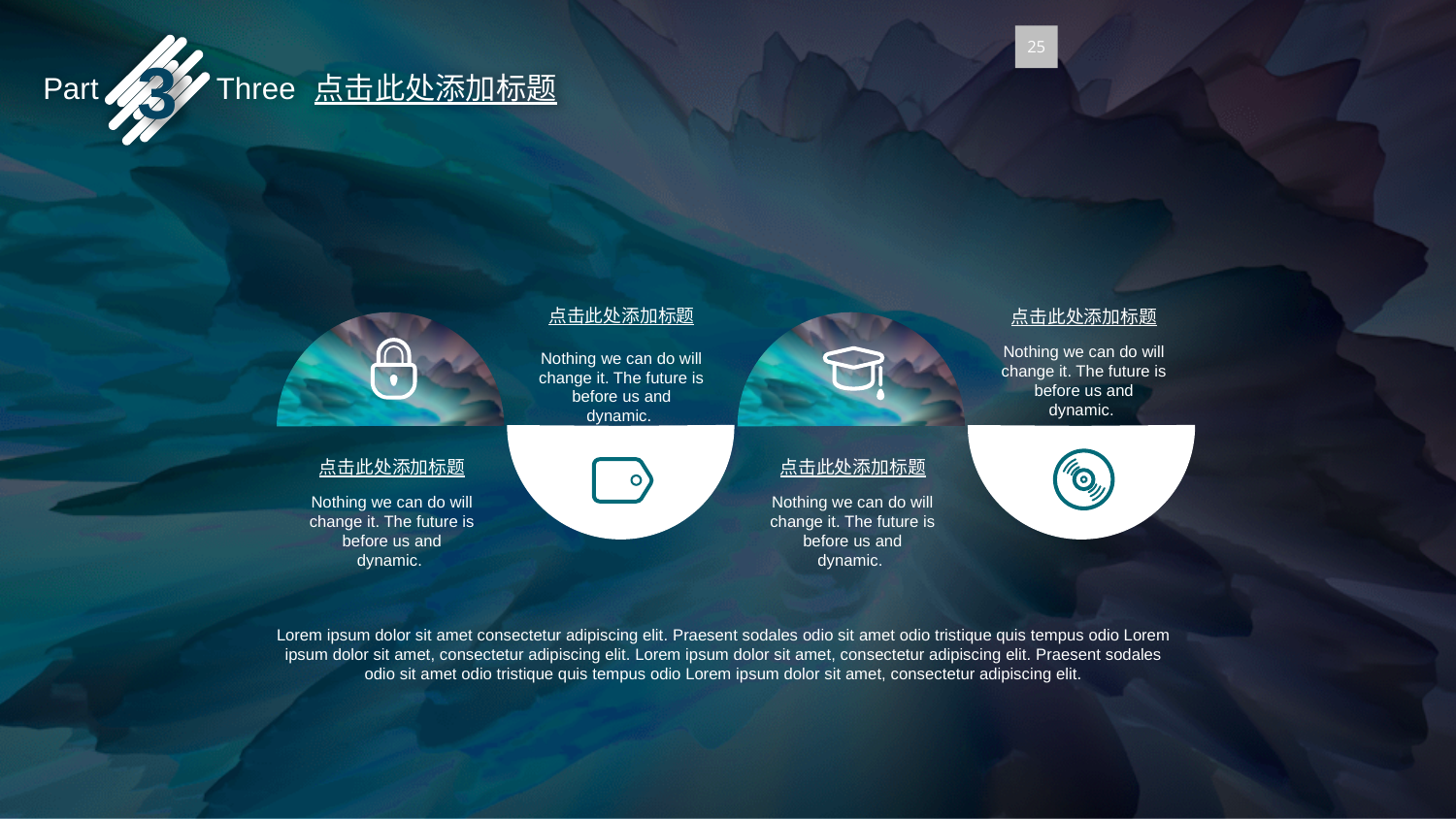

25

3
Part              Three
点击此处添加标题
点击此处添加标题

Nothing we can do will change it. The future is before us and dynamic.

点击此处添加标题

Nothing we can do will change it. The future is before us and dynamic.

点击此处添加标题

Nothing we can do will change it. The future is before us and dynamic.

点击此处添加标题

Nothing we can do will change it. The future is before us and dynamic.
Lorem ipsum dolor sit amet consectetur adipiscing elit. Praesent sodales odio sit amet odio tristique quis tempus odio Lorem ipsum dolor sit amet, consectetur adipiscing elit. Lorem ipsum dolor sit amet, consectetur adipiscing elit. Praesent sodales odio sit amet odio tristique quis tempus odio Lorem ipsum dolor sit amet, consectetur adipiscing elit.